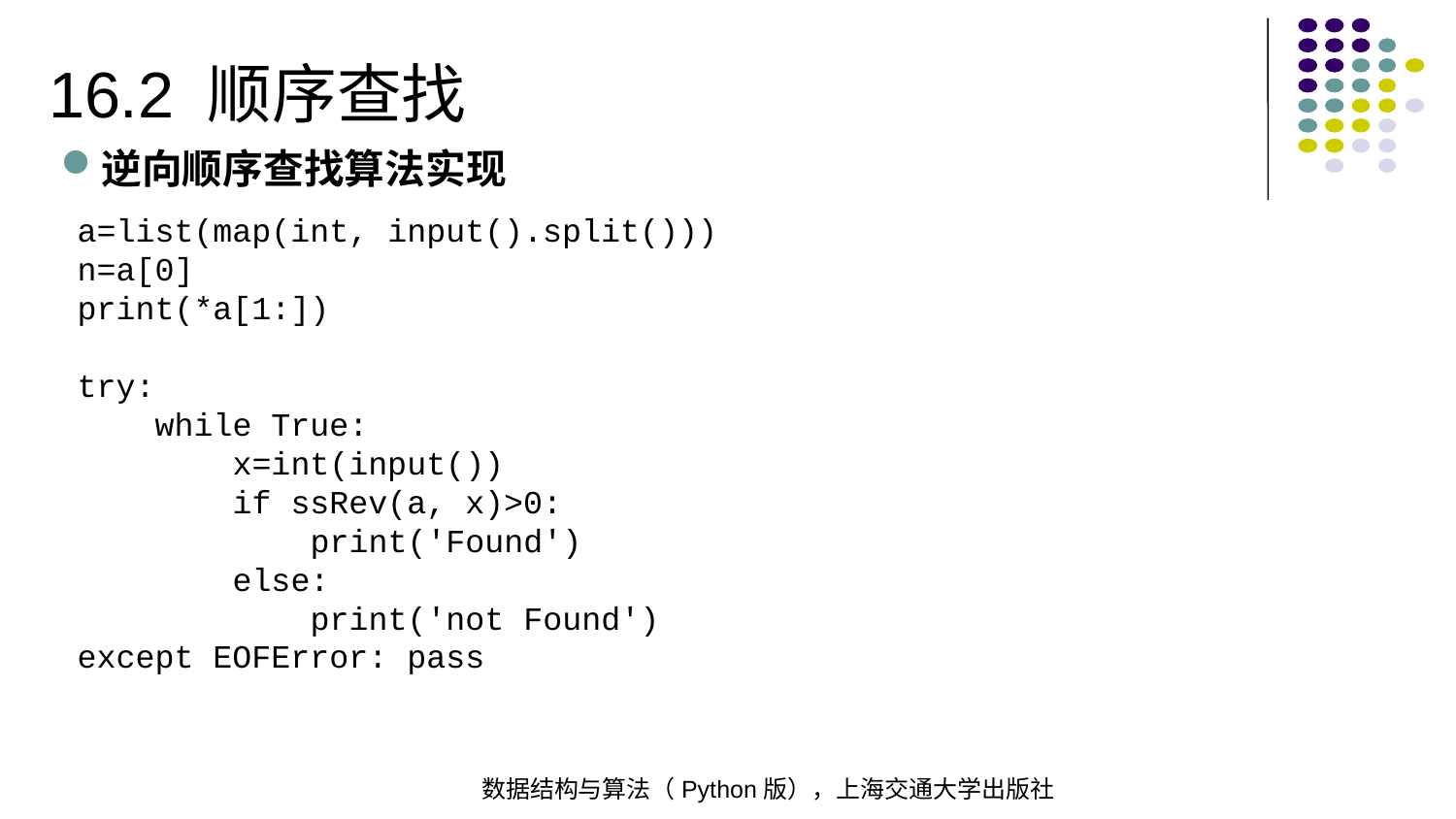

16.2 顺序查找
逆向顺序查找算法实现
a=list(map(int, input().split()))
n=a[0]
print(*a[1:])

try:
    while True:
        x=int(input())
        if ssRev(a, x)>0:
            print('Found')
        else:
            print('not Found')
except EOFError: pass